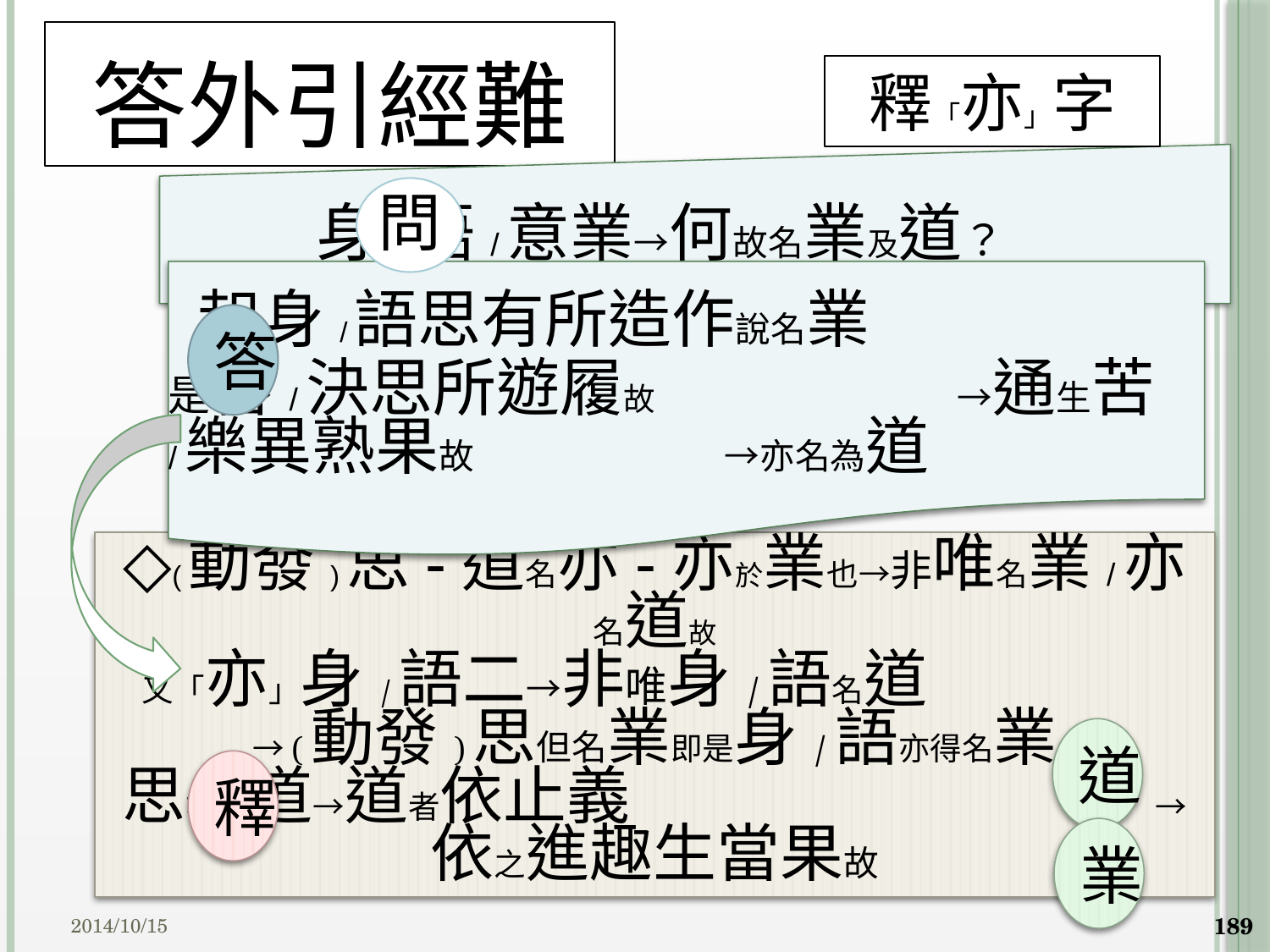

# 答外引經難
釋「亦」字
          身/語/意業→何故名業及道？
 起身/語思有所造作說名業
是審/決思所遊履故                                          →通生苦/樂異熟果故                                →亦名為道
問
答

◇(動發)思-道名亦-亦於業也→非唯名業/亦名道故
又「亦」身/語二→非唯身/語名道                  →(動發)思但名業即是身/語亦得名業
思亦名道→道者依止義                                     →依之進趣生當果故
道
釋
業
2014/10/15
189